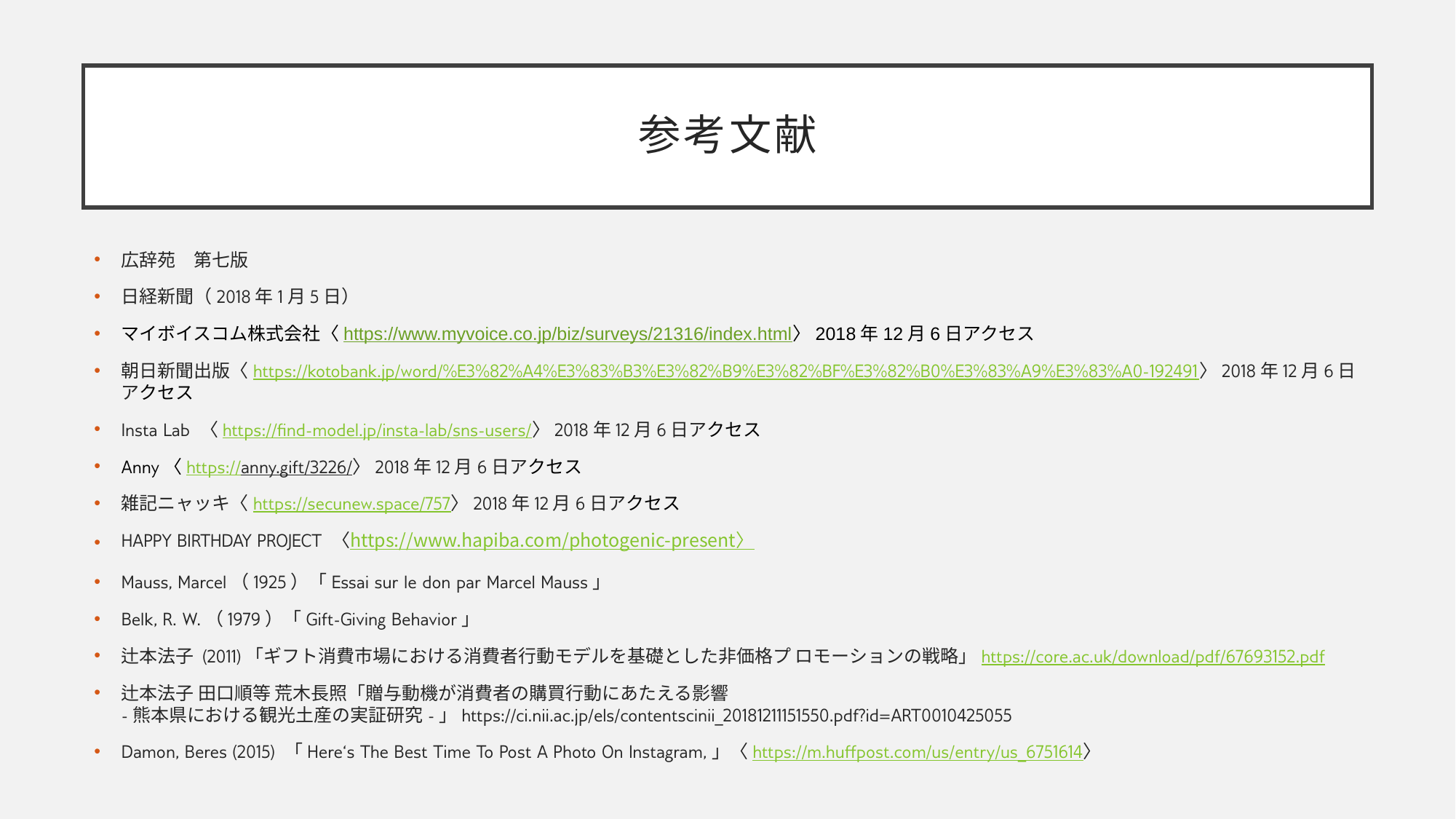

# 参考文献
広辞苑　第七版
日経新聞（2018年1月5日）
マイボイスコム株式会社〈https://www.myvoice.co.jp/biz/surveys/21316/index.html〉2018年12月6日アクセス
朝日新聞出版〈https://kotobank.jp/word/%E3%82%A4%E3%83%B3%E3%82%B9%E3%82%BF%E3%82%B0%E3%83%A9%E3%83%A0-192491〉2018年12月6日アクセス
Insta Lab 〈https://find-model.jp/insta-lab/sns-users/〉2018年12月6日アクセス
Anny〈https://anny.gift/3226/〉2018年12月6日アクセス
雑記ニャッキ〈https://secunew.space/757〉2018年12月6日アクセス
HAPPY BIRTHDAY PROJECT 〈https://www.hapiba.com/photogenic-present〉
Mauss, Marcel（1925）「Essai sur le don par Marcel Mauss」
Belk, R. W.（1979）「Gift-Giving Behavior」
辻本法子 (2011)「ギフト消費市場における消費者行動モデルを基礎とした非価格プ ロモーションの戦略」https://core.ac.uk/download/pdf/67693152.pdf
辻本法子 田口順等 荒木長照「贈与動機が消費者の購買行動にあたえる影響 -熊本県における観光土産の実証研究-」https://ci.nii.ac.jp/els/contentscinii_20181211151550.pdf?id=ART0010425055
Damon, Beres (2015) 「Here‘s The Best Time To Post A Photo On Instagram,」〈https://m.huffpost.com/us/entry/us_6751614〉